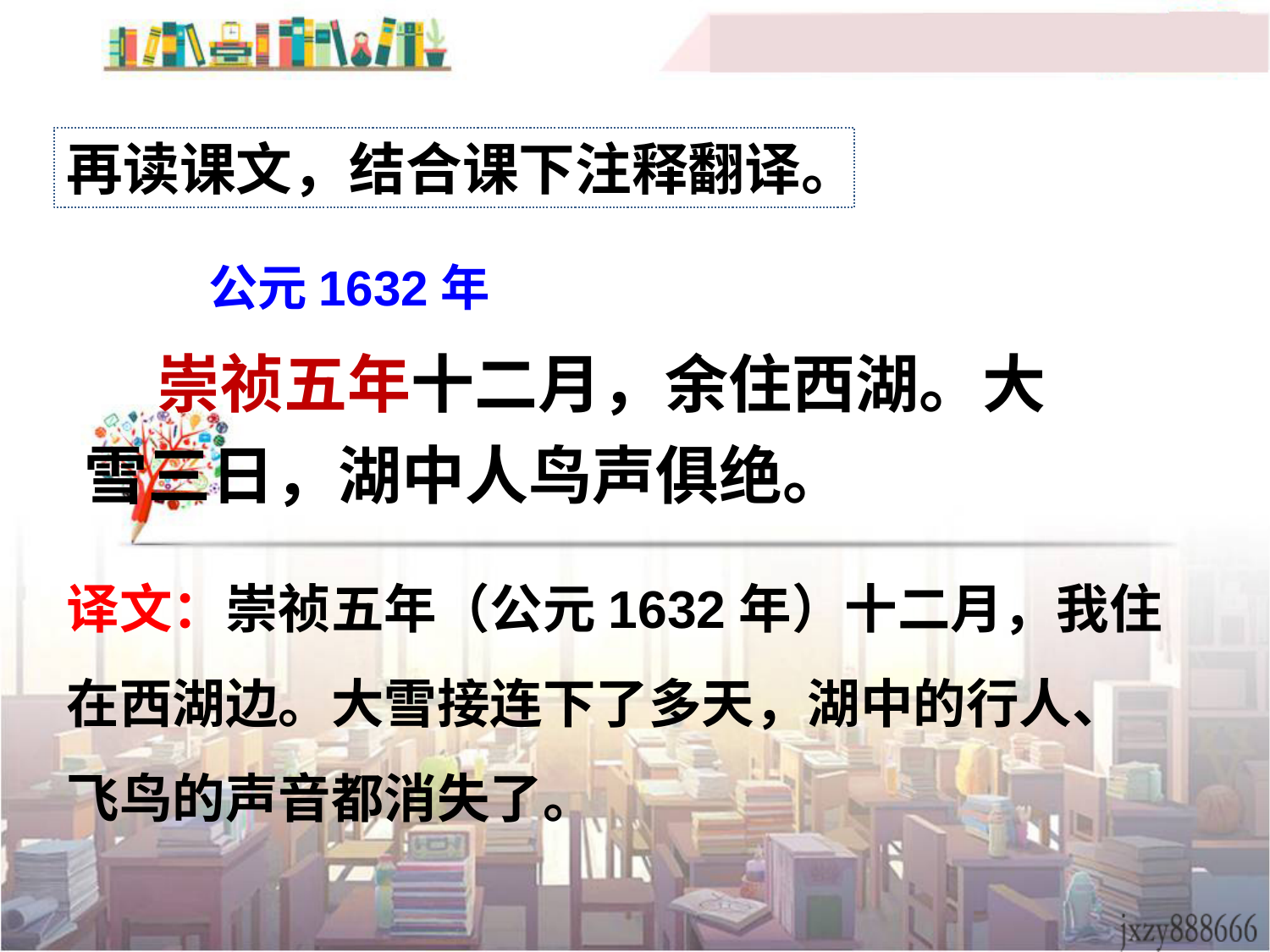

再读课文，结合课下注释翻译。
公元1632年
    崇祯五年十二月，余住西湖。大
雪三日，湖中人鸟声俱绝。
译文：崇祯五年（公元1632年）十二月，我住在西湖边。大雪接连下了多天，湖中的行人、飞鸟的声音都消失了。